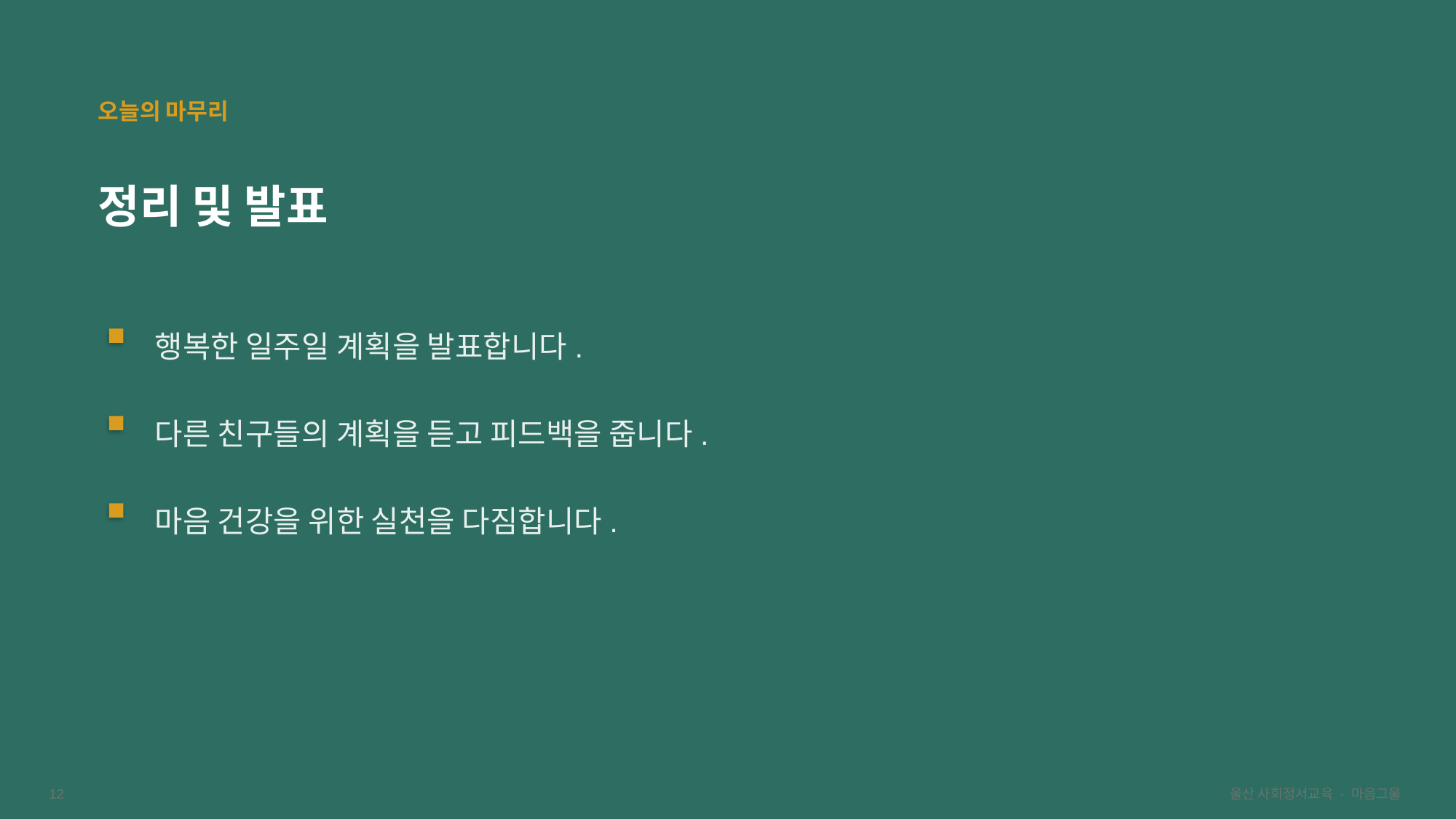

오늘의 마무리
정리 및 발표
행복한 일주일 계획을 발표합니다.

다른 친구들의 계획을 듣고 피드백을 줍니다.

마음 건강을 위한 실천을 다짐합니다.

12
울산 사회정서교육 · 마음그물